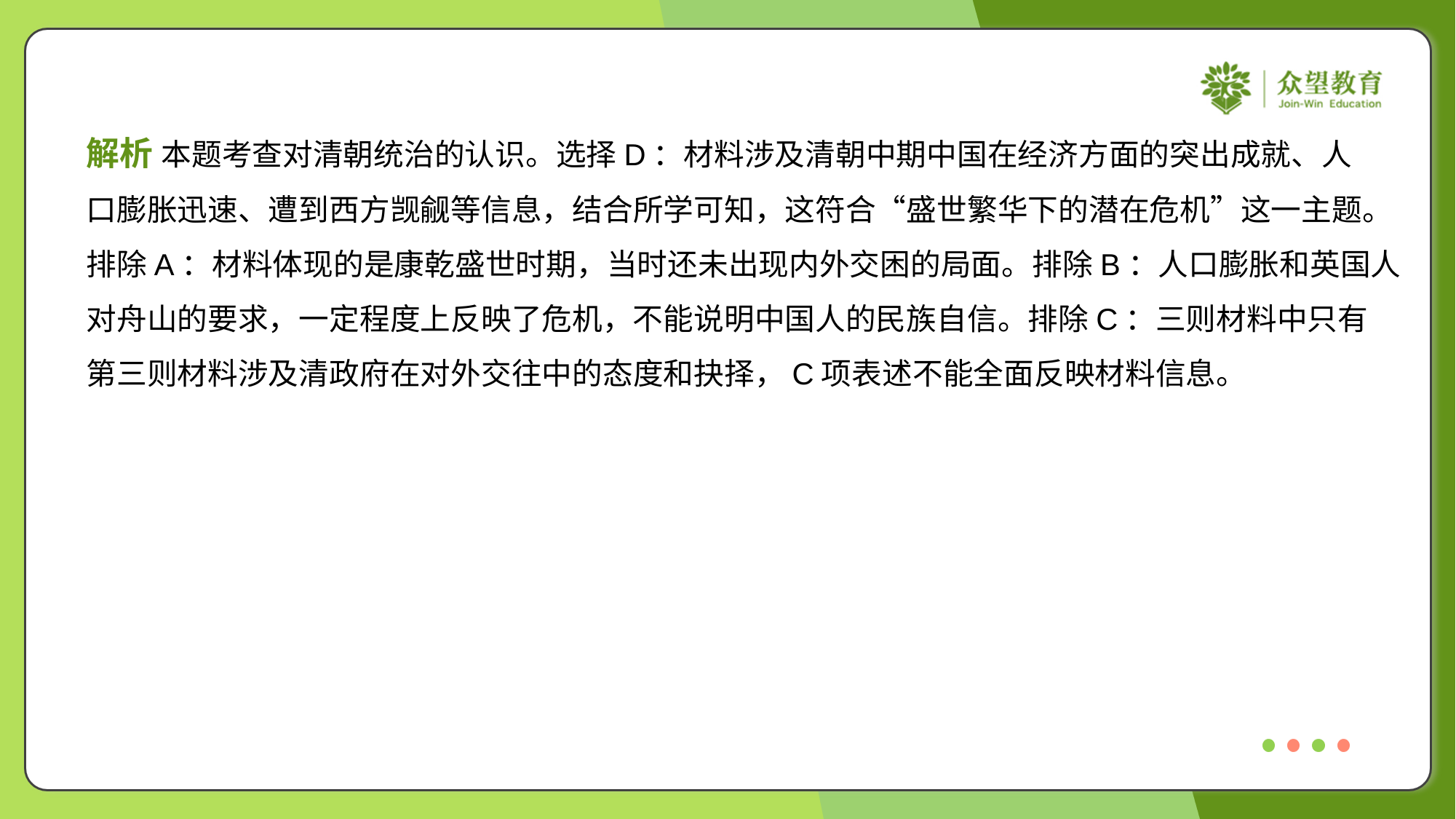

解析 本题考查对清朝统治的认识。选择D：材料涉及清朝中期中国在经济方面的突出成就、人
口膨胀迅速、遭到西方觊觎等信息，结合所学可知，这符合“盛世繁华下的潜在危机”这一主题。
排除A：材料体现的是康乾盛世时期，当时还未出现内外交困的局面。排除B：人口膨胀和英国人
对舟山的要求，一定程度上反映了危机，不能说明中国人的民族自信。排除C：三则材料中只有
第三则材料涉及清政府在对外交往中的态度和抉择，C项表述不能全面反映材料信息。